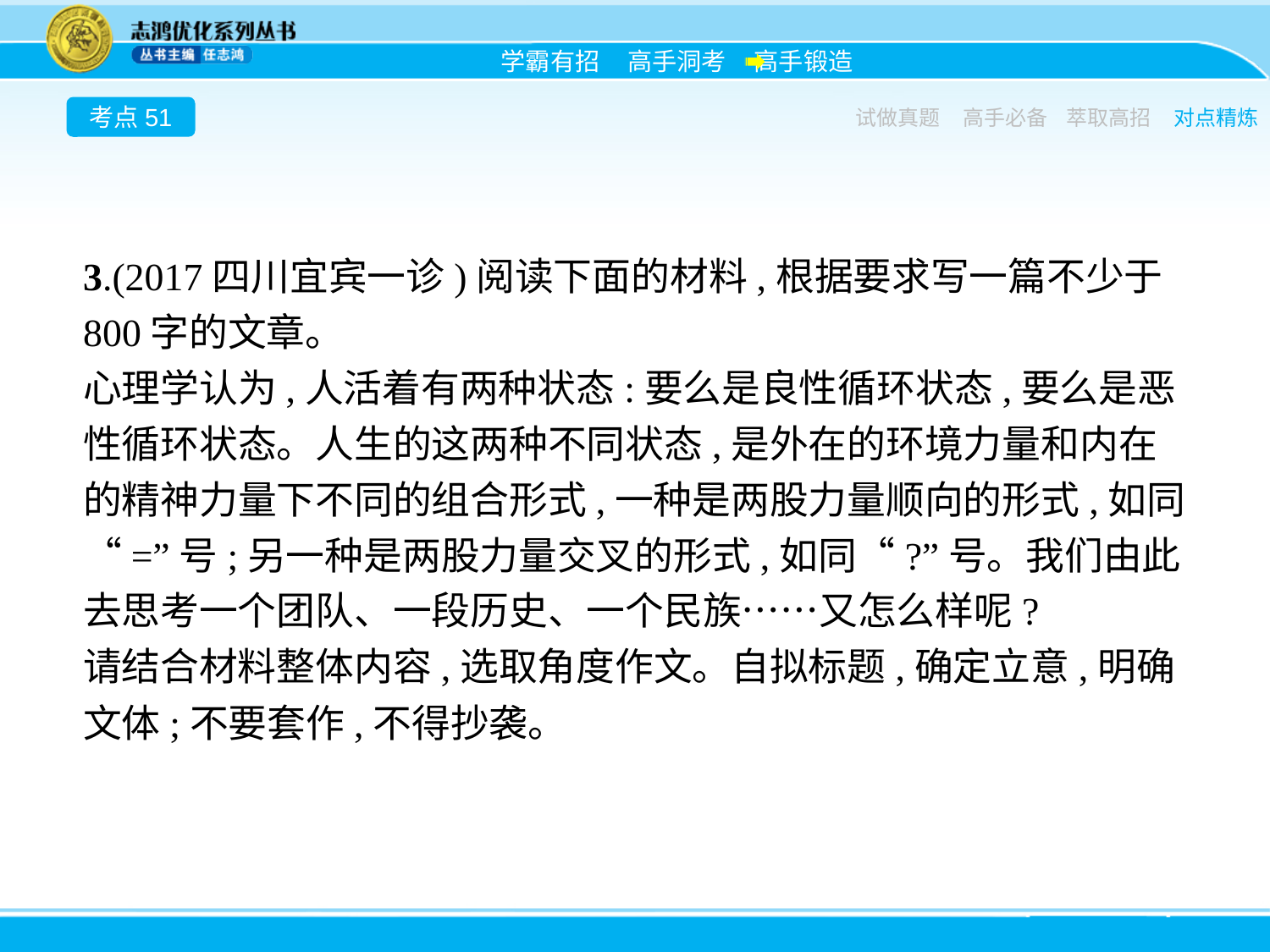

考点51
试做真题
高手必备
萃取高招
对点精炼
3.(2017四川宜宾一诊)阅读下面的材料,根据要求写一篇不少于800字的文章。
心理学认为,人活着有两种状态:要么是良性循环状态,要么是恶性循环状态。人生的这两种不同状态,是外在的环境力量和内在的精神力量下不同的组合形式,一种是两股力量顺向的形式,如同“=”号;另一种是两股力量交叉的形式,如同“?”号。我们由此去思考一个团队、一段历史、一个民族……又怎么样呢?
请结合材料整体内容,选取角度作文。自拟标题,确定立意,明确文体;不要套作,不得抄袭。